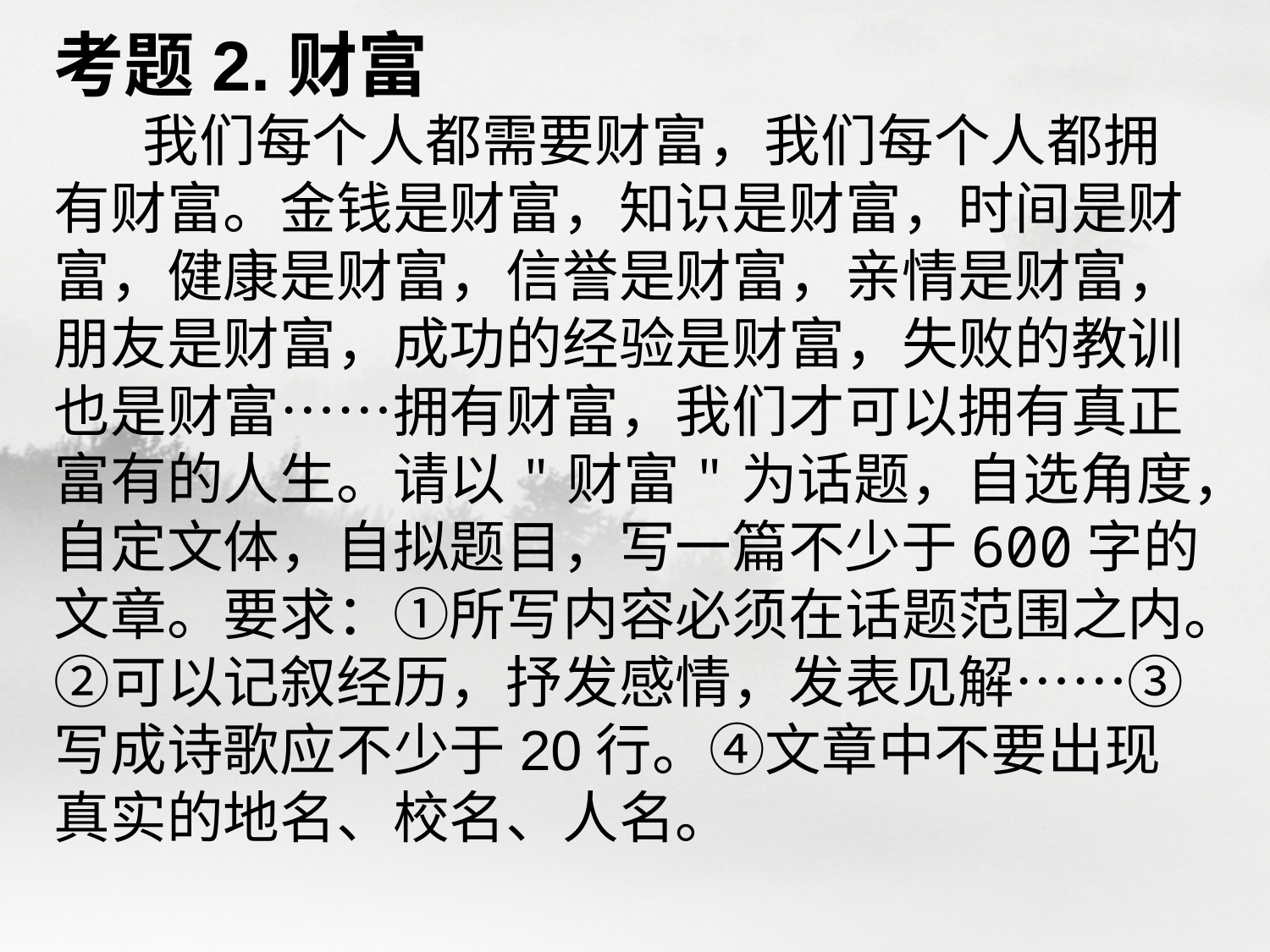

# 考题2.财富 我们每个人都需要财富，我们每个人都拥有财富。金钱是财富，知识是财富，时间是财富，健康是财富，信誉是财富，亲情是财富，朋友是财富，成功的经验是财富，失败的教训也是财富……拥有财富，我们才可以拥有真正富有的人生。请以"财富"为话题，自选角度，自定文体，自拟题目，写一篇不少于600字的文章。要求：①所写内容必须在话题范围之内。②可以记叙经历，抒发感情，发表见解……③写成诗歌应不少于20行。④文章中不要出现真实的地名、校名、人名。